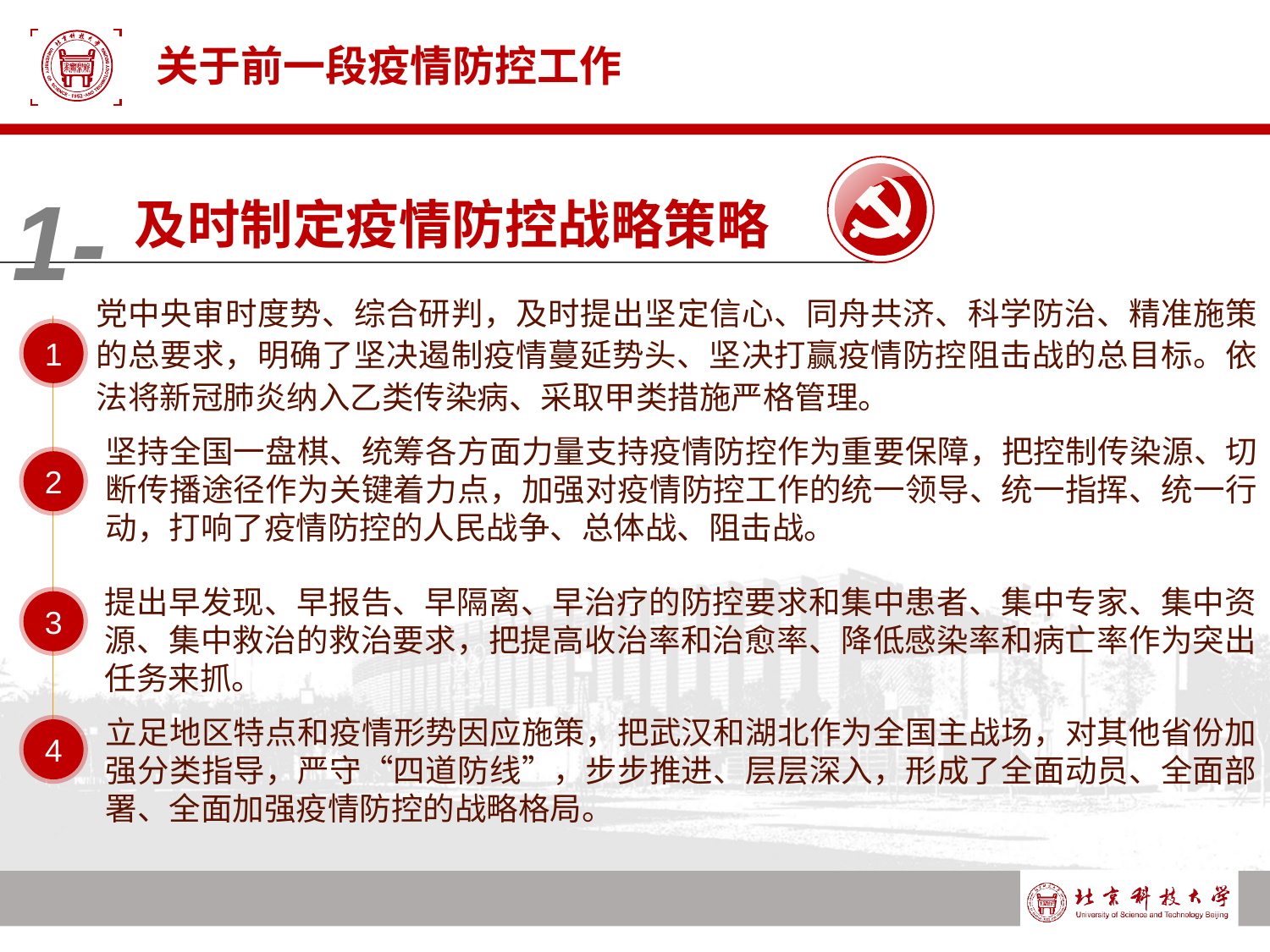

# 关于前一段疫情防控工作
1-

及时制定疫情防控战略策略
党中央审时度势、综合研判，及时提出坚定信心、同舟共济、科学防治、精准施策的总要求，明确了坚决遏制疫情蔓延势头、坚决打赢疫情防控阻击战的总目标。依法将新冠肺炎纳入乙类传染病、采取甲类措施严格管理。
1
坚持全国一盘棋、统筹各方面力量支持疫情防控作为重要保障，把控制传染源、切断传播途径作为关键着力点，加强对疫情防控工作的统一领导、统一指挥、统一行动，打响了疫情防控的人民战争、总体战、阻击战。
2
提出早发现、早报告、早隔离、早治疗的防控要求和集中患者、集中专家、集中资源、集中救治的救治要求，把提高收治率和治愈率、降低感染率和病亡率作为突出任务来抓。
3
立足地区特点和疫情形势因应施策，把武汉和湖北作为全国主战场，对其他省份加强分类指导，严守“四道防线”，步步推进、层层深入，形成了全面动员、全面部署、全面加强疫情防控的战略格局。
4